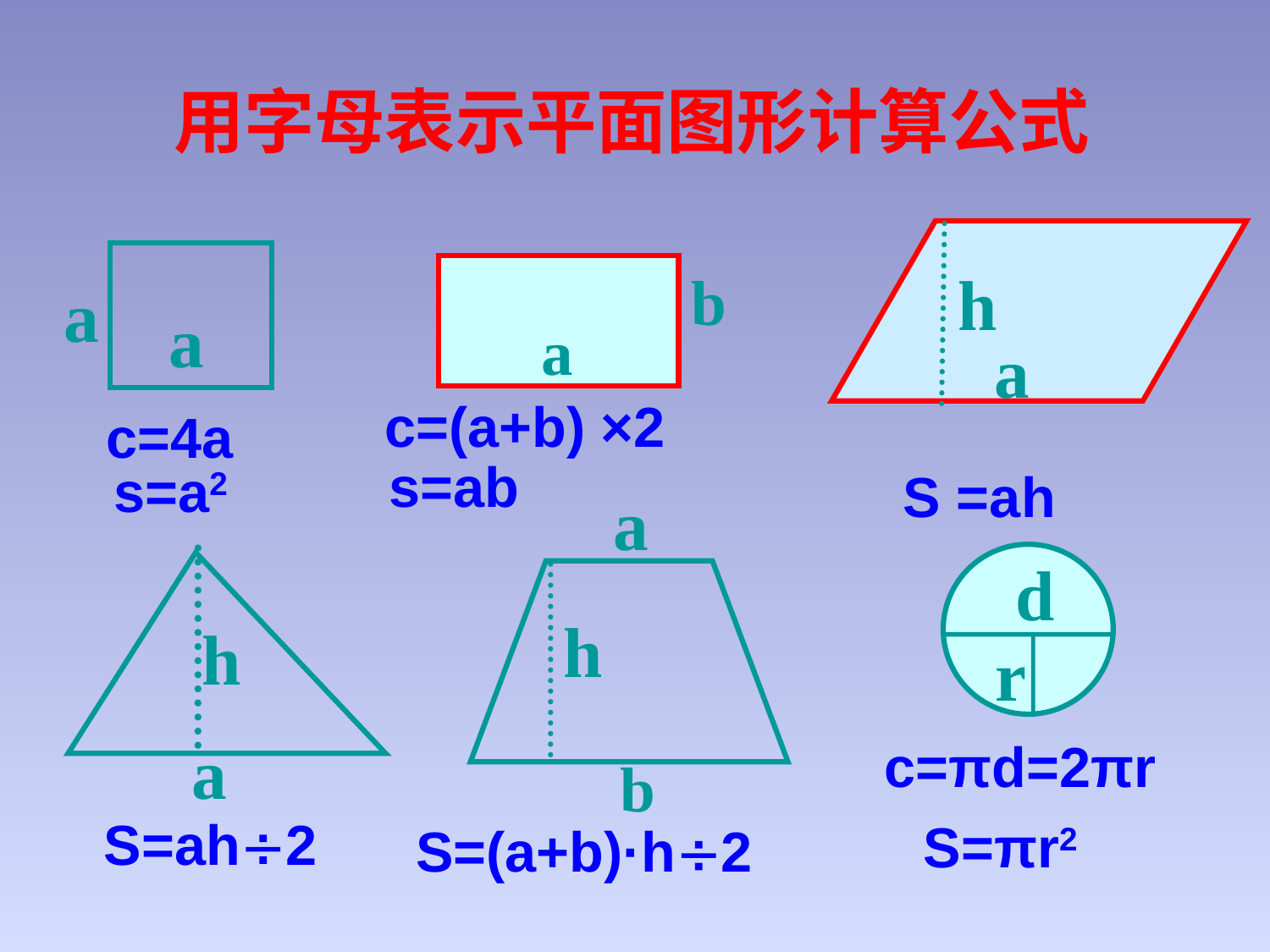

用字母表示平面图形计算公式

h

b
a
a
a
a
  c=(a+b) ×2
  c=4a
  s=ab
  s=a2
S =ah
  c=πd=2πr
S=ah÷2

S=πr2
S=(a+b)·h÷2

a

h
b

h

d

r

a